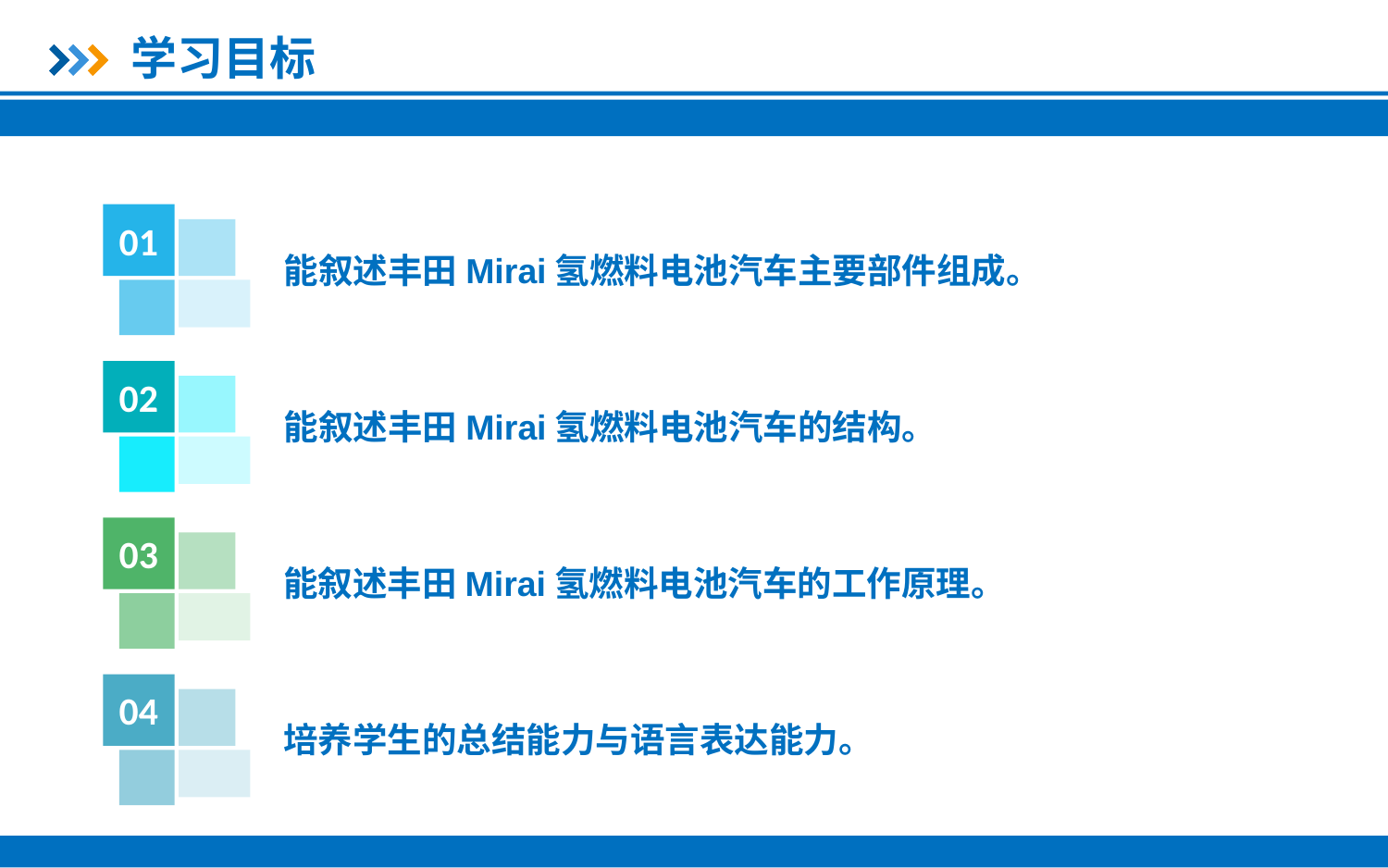

学习目标
01

能叙述丰田Mirai氢燃料电池汽车主要部件组成。
02

能叙述丰田Mirai氢燃料电池汽车的结构。
03

能叙述丰田Mirai氢燃料电池汽车的工作原理。
04

培养学生的总结能力与语言表达能力。